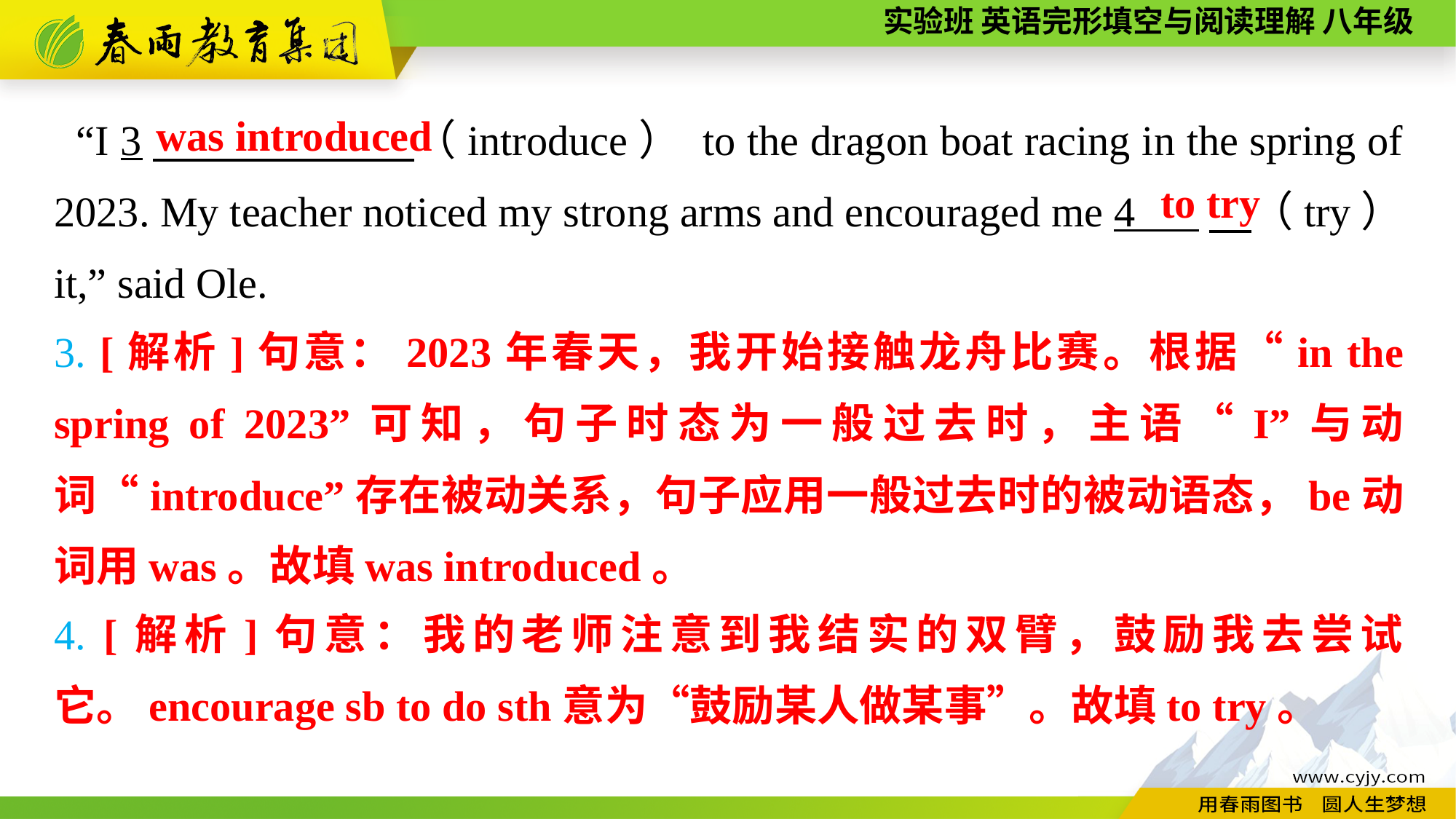

was introduced
 “I 3　                     （introduce） to the dragon boat racing in the spring of 2023. My teacher noticed my strong arms and encouraged me 4      　（try） it,” said Ole.
to try
3. [解析]句意：2023年春天，我开始接触龙舟比赛。根据“in the spring of 2023”可知，句子时态为一般过去时，主语“I”与动词“introduce”存在被动关系，句子应用一般过去时的被动语态，be动词用was。故填was introduced。
4. [解析]句意：我的老师注意到我结实的双臂，鼓励我去尝试它。encourage sb to do sth意为“鼓励某人做某事”。故填to try。